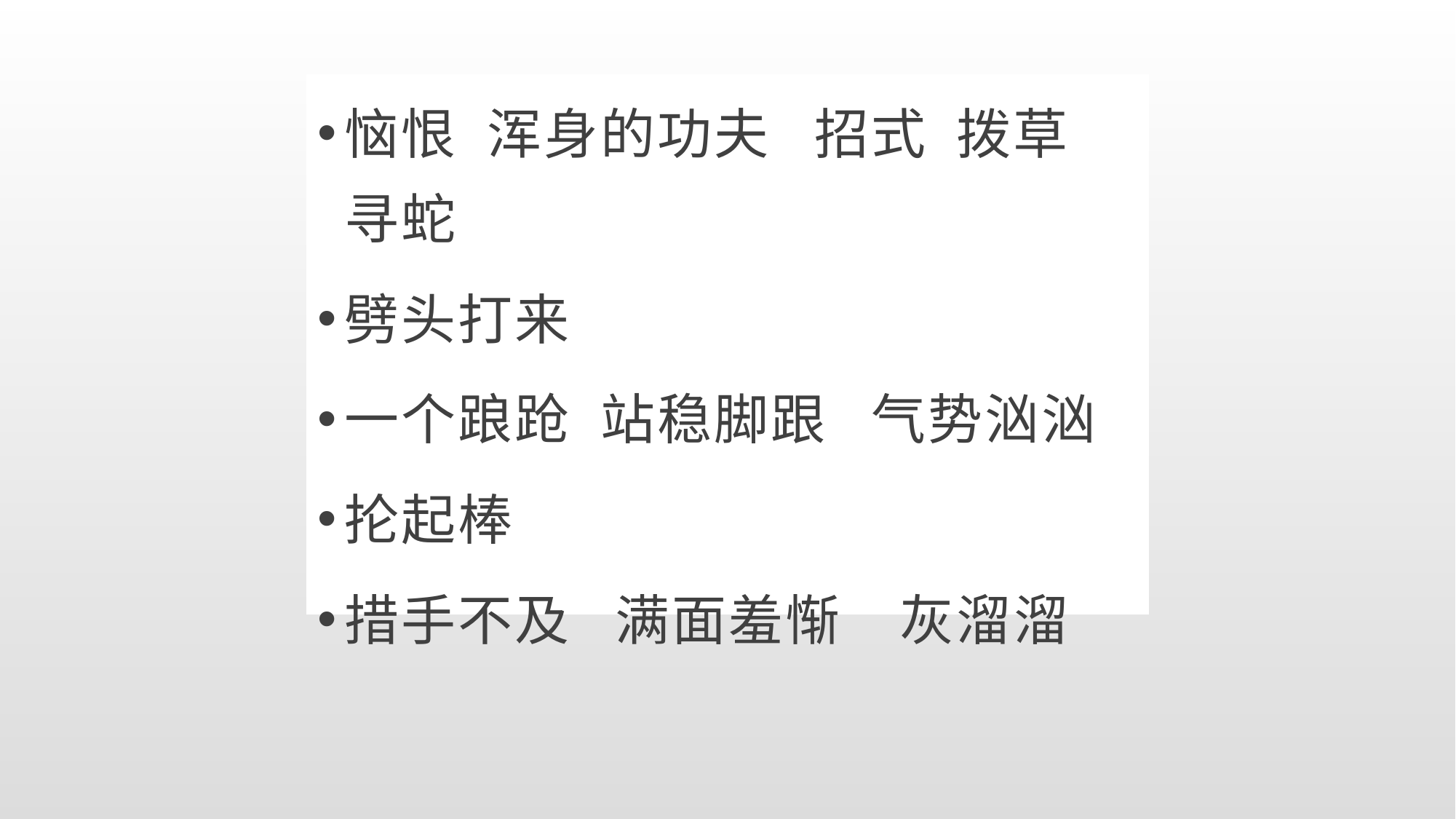

恼恨  浑身的功夫   招式  拨草   寻蛇
劈头打来
一个踉跄  站稳脚跟   气势汹汹
抡起棒
措手不及   满面羞惭    灰溜溜